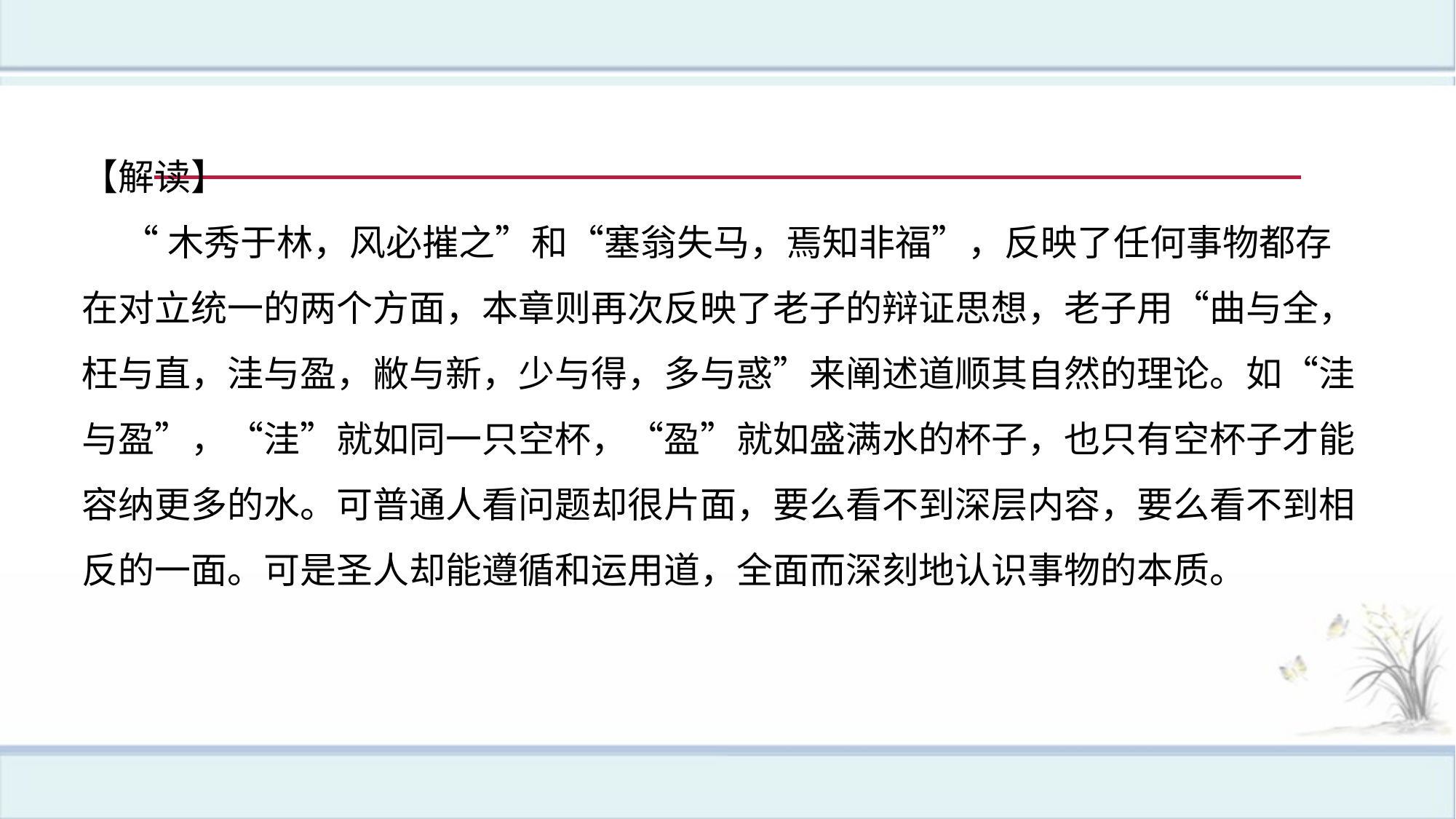

【解读】
     “木秀于林，风必摧之”和“塞翁失马，焉知非福”，反映了任何事物都存在对立统一的两个方面，本章则再次反映了老子的辩证思想，老子用“曲与全，枉与直，洼与盈，敝与新，少与得，多与惑”来阐述道顺其自然的理论。如“洼与盈”，“洼”就如同一只空杯，“盈”就如盛满水的杯子，也只有空杯子才能容纳更多的水。可普通人看问题却很片面，要么看不到深层内容，要么看不到相反的一面。可是圣人却能遵循和运用道，全面而深刻地认识事物的本质。